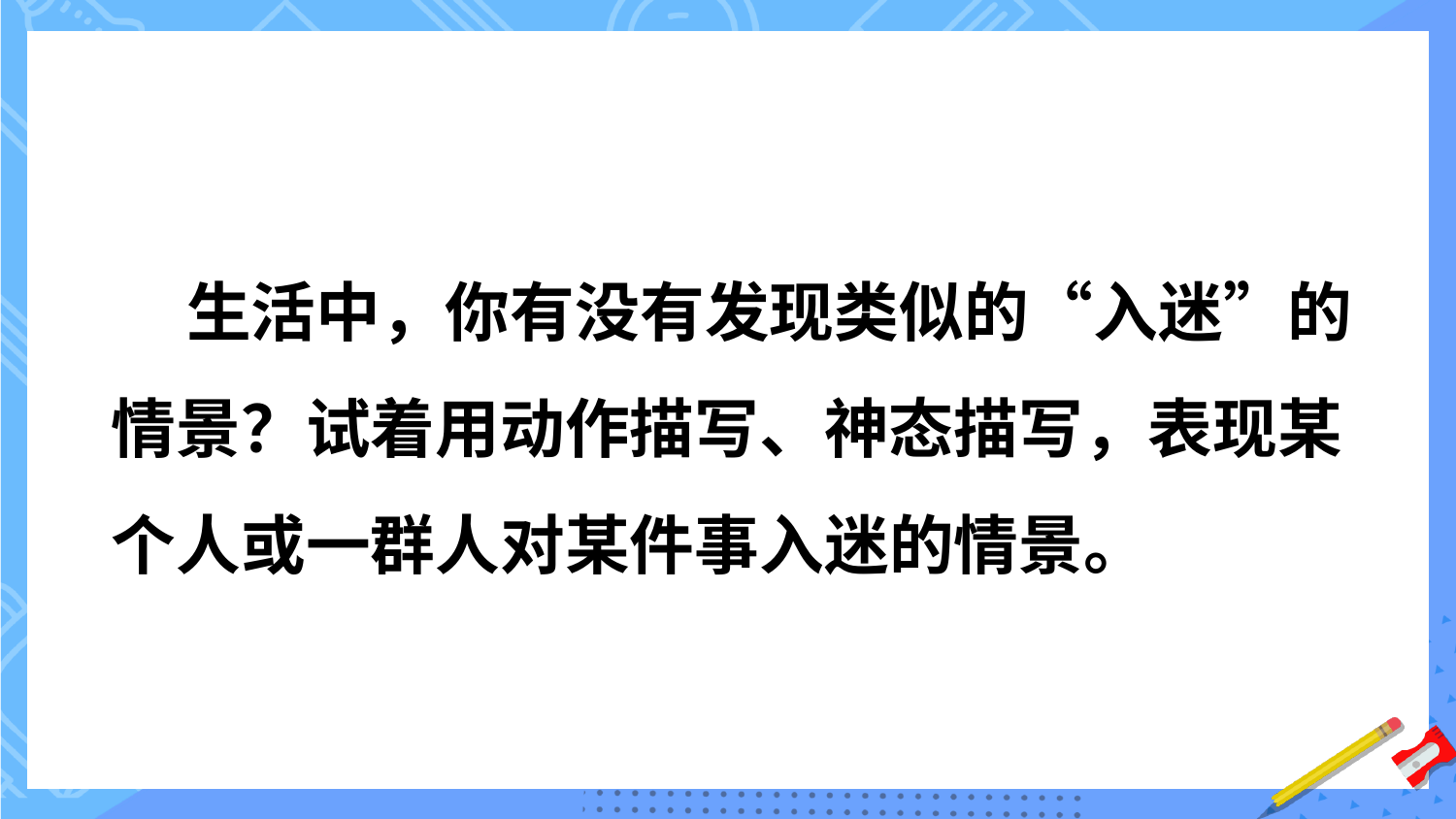

生活中，你有没有发现类似的“入迷”的情景？试着用动作描写、神态描写，表现某个人或一群人对某件事入迷的情景。